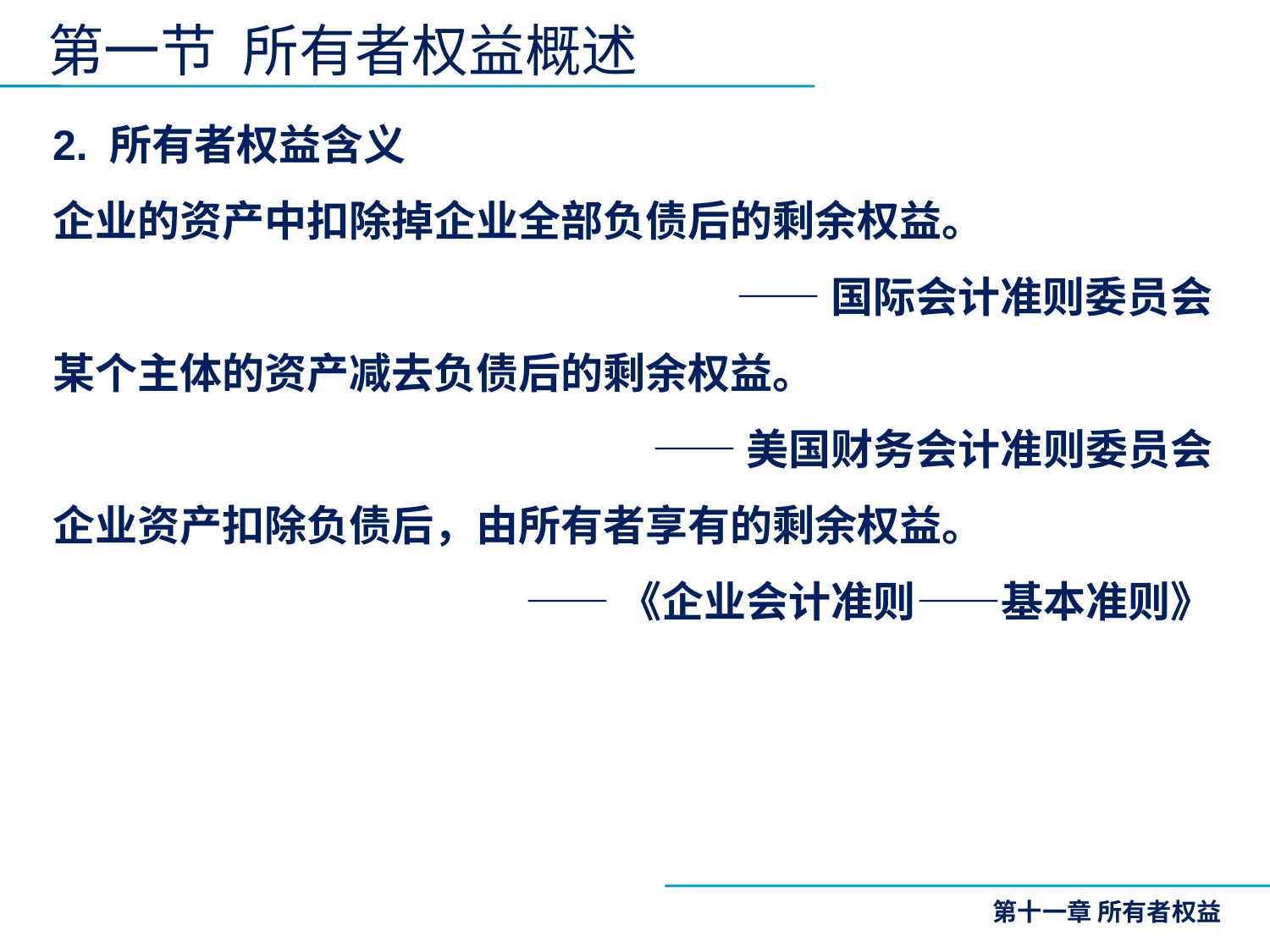

# 第一节  所有者权益概述
2. 所有者权益含义
企业的资产中扣除掉企业全部负债后的剩余权益。
——国际会计准则委员会
某个主体的资产减去负债后的剩余权益。
——美国财务会计准则委员会
企业资产扣除负债后，由所有者享有的剩余权益。
——《企业会计准则——基本准则》